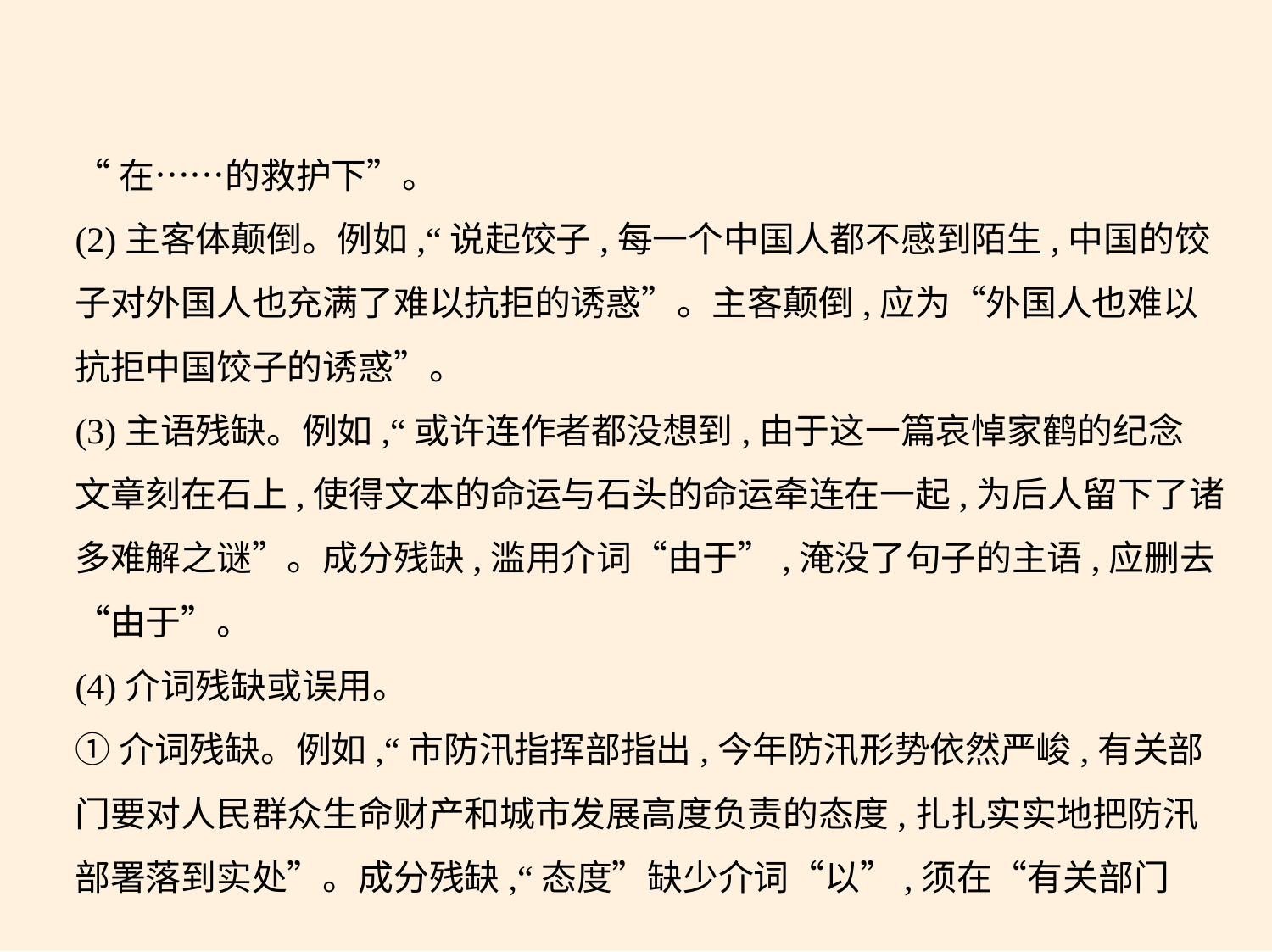

“在……的救护下”。
(2)主客体颠倒。例如,“说起饺子,每一个中国人都不感到陌生,中国的饺
子对外国人也充满了难以抗拒的诱惑”。主客颠倒,应为“外国人也难以
抗拒中国饺子的诱惑”。
(3)主语残缺。例如,“或许连作者都没想到,由于这一篇哀悼家鹤的纪念
文章刻在石上,使得文本的命运与石头的命运牵连在一起,为后人留下了诸
多难解之谜”。成分残缺,滥用介词“由于”,淹没了句子的主语,应删去
“由于”。
(4)介词残缺或误用。
①介词残缺。例如,“市防汛指挥部指出,今年防汛形势依然严峻,有关部
门要对人民群众生命财产和城市发展高度负责的态度,扎扎实实地把防汛
部署落到实处”。成分残缺,“态度”缺少介词“以”,须在“有关部门